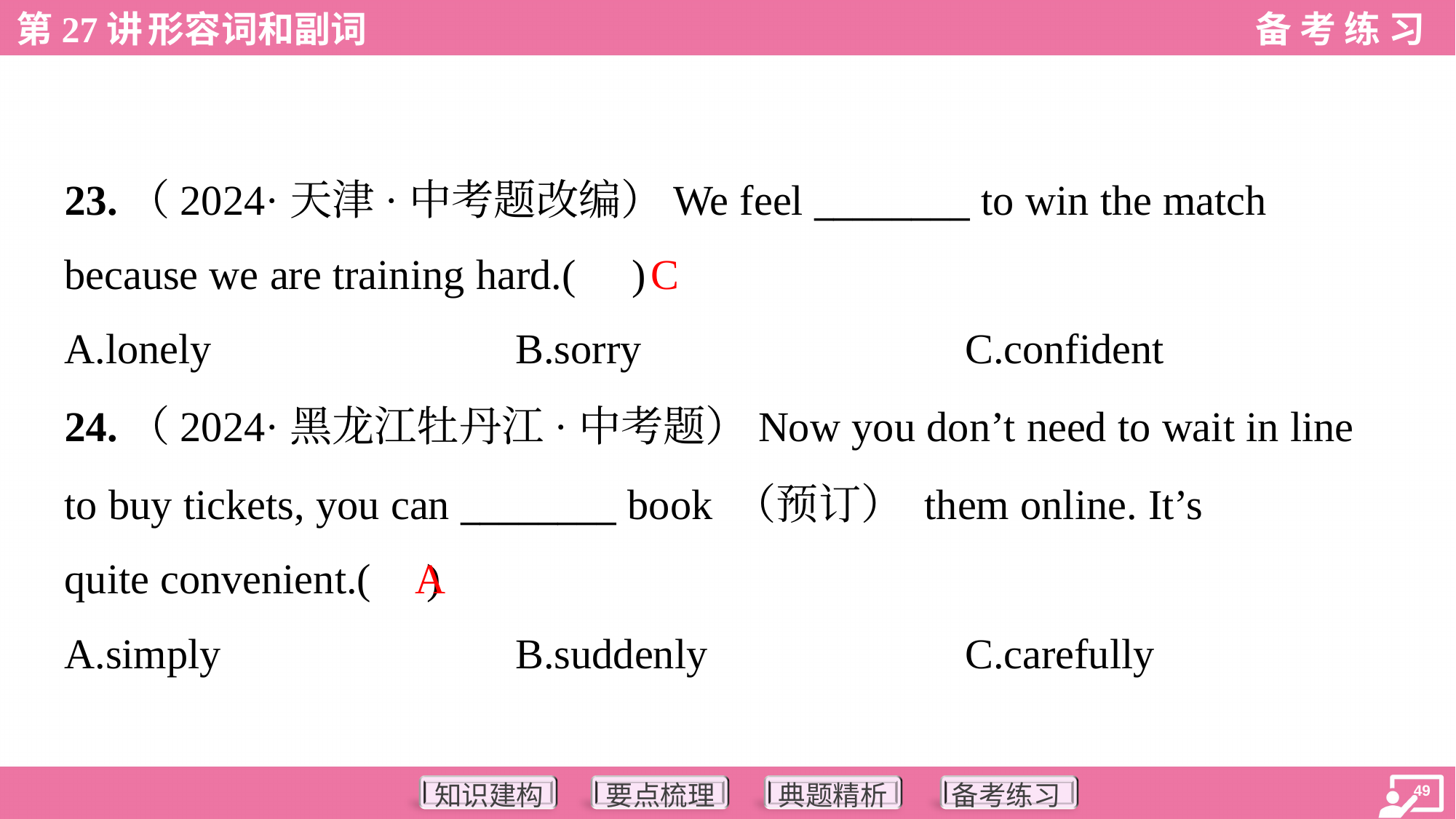

23.（2024·天津·中考题改编）We feel ________ to win the match
because we are training hard.(     )
C
A.lonely	B.sorry	C.confident
24.（2024·黑龙江牡丹江·中考题）Now you don’t need to wait in line
to buy tickets, you can ________ book （预订） them online. It’s
quite convenient.(     )
A
A.simply	B.suddenly	C.carefully